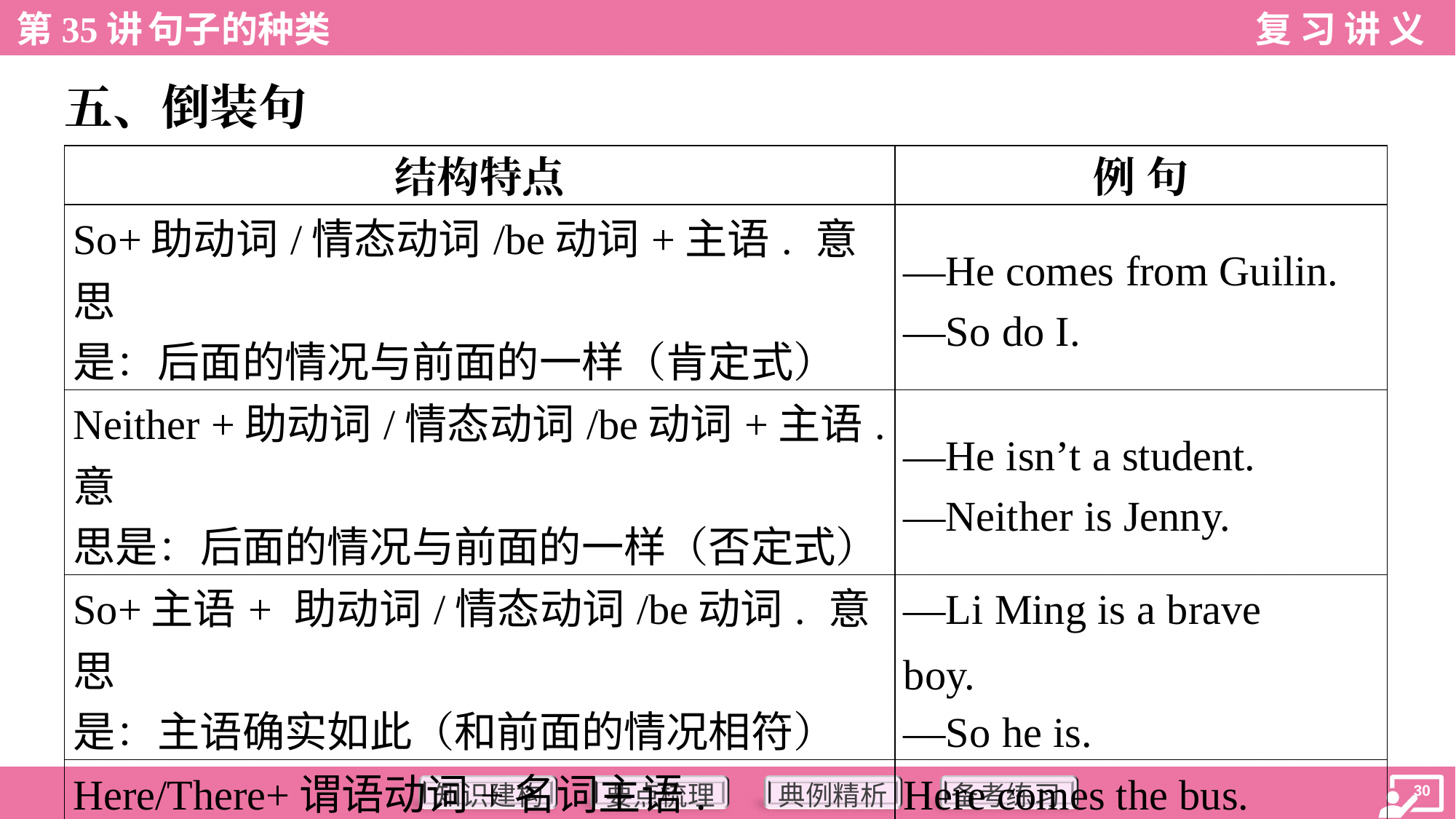

五、倒装句
| 结构特点 | 例 句 |
| --- | --- |
| So+助动词/情态动词/be动词+主语. 意思 是：后面的情况与前面的一样（肯定式） | —He comes from Guilin. —So do I. |
| Neither +助动词/情态动词/be动词+主语. 意 思是：后面的情况与前面的一样（否定式） | —He isn’t a student. —Neither is Jenny. |
| So+主语+ 助动词/情态动词/be动词. 意思 是：主语确实如此（和前面的情况相符） | —Li Ming is a brave boy. —So he is. |
| Here/There+谓语动词+名词主语. Here/There+代词主语+谓语动词. | Here comes the bus. Here it is. |